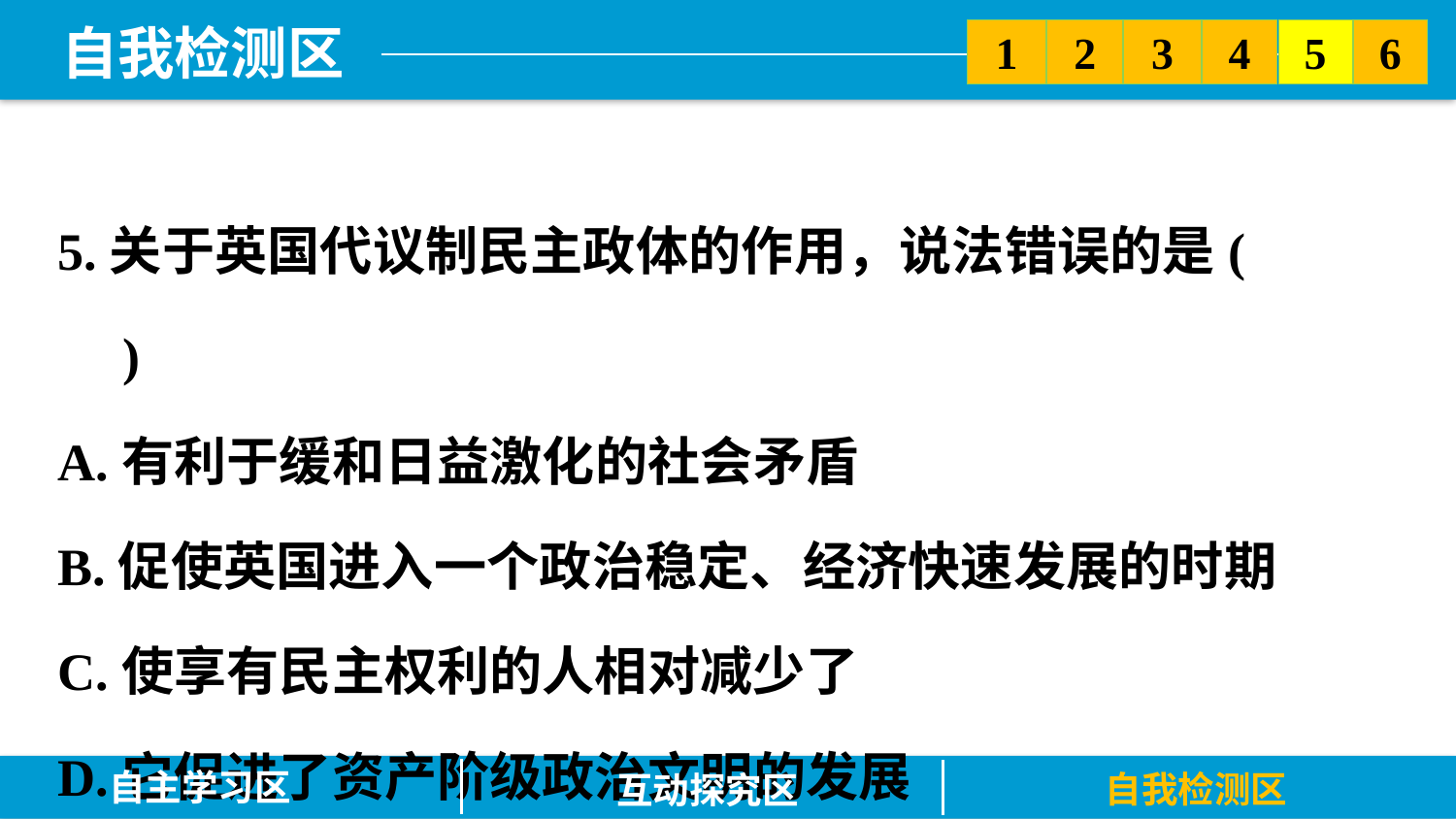

5
6
2
3
1
4
5.关于英国代议制民主政体的作用，说法错误的是(　　)
A.有利于缓和日益激化的社会矛盾
B.促使英国进入一个政治稳定、经济快速发展的时期
C.使享有民主权利的人相对减少了
D.它促进了资产阶级政治文明的发展
自主学习区
自我检测区
互动探究区